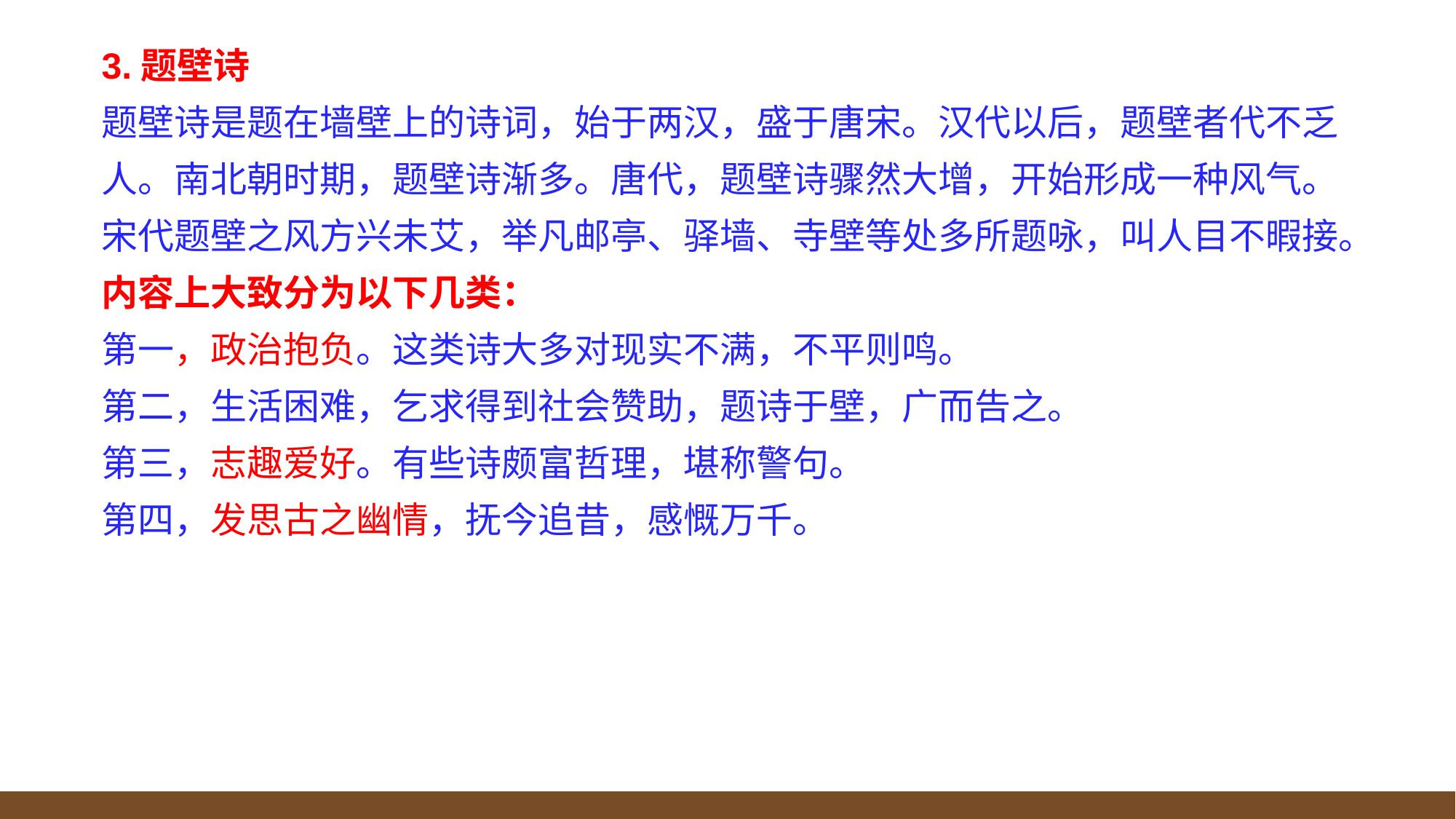

3.题壁诗
题壁诗是题在墙壁上的诗词，始于两汉，盛于唐宋。汉代以后，题壁者代不乏人。南北朝时期，题壁诗渐多。唐代，题壁诗骤然大增，开始形成一种风气。宋代题壁之风方兴未艾，举凡邮亭、驿墙、寺壁等处多所题咏，叫人目不暇接。
内容上大致分为以下几类：
第一，政治抱负。这类诗大多对现实不满，不平则鸣。
第二，生活困难，乞求得到社会赞助，题诗于壁，广而告之。
第三，志趣爱好。有些诗颇富哲理，堪称警句。
第四，发思古之幽情，抚今追昔，感慨万千。